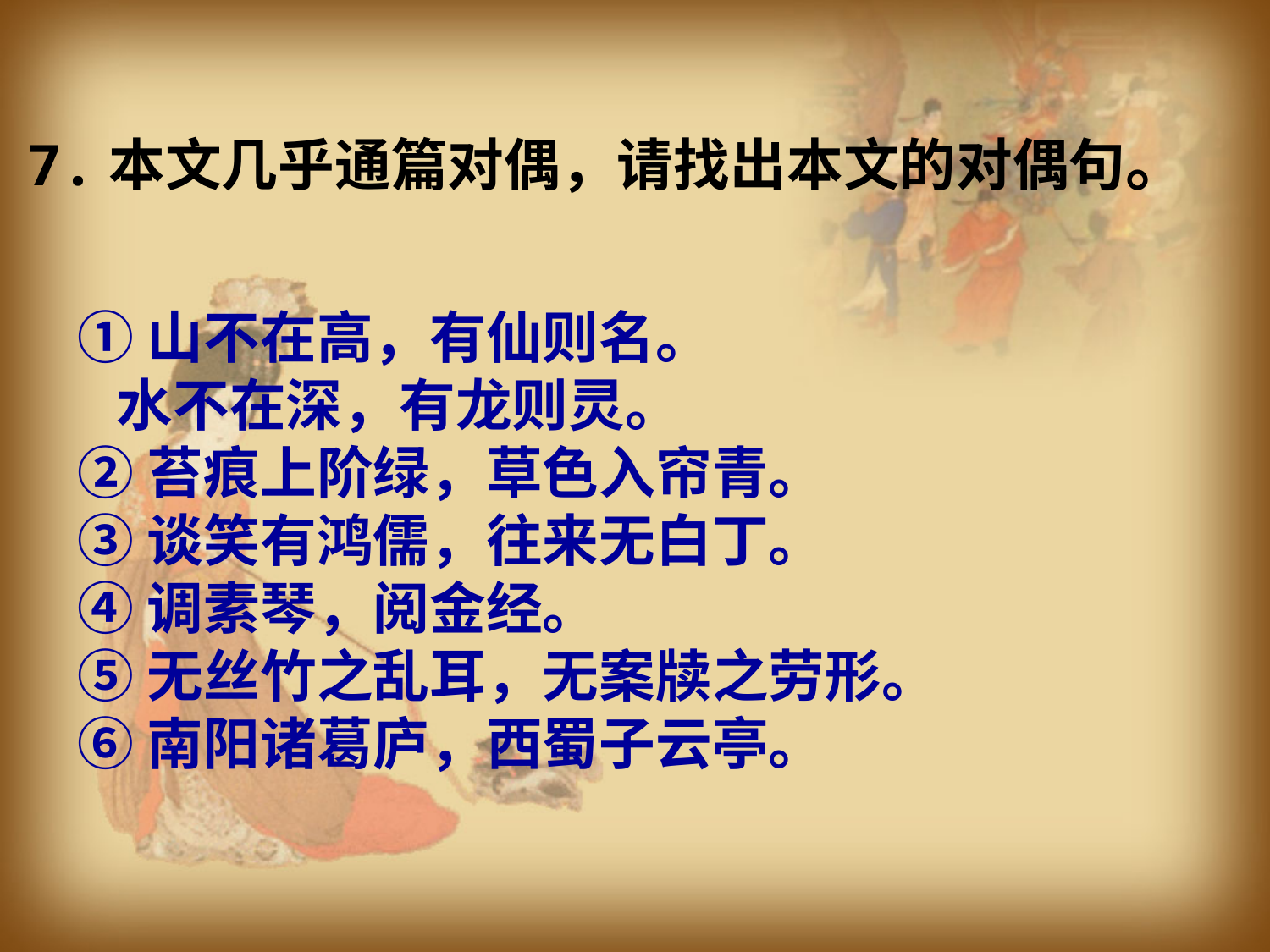

7.本文几乎通篇对偶，请找出本文的对偶句。
①山不在高，有仙则名。
  水不在深，有龙则灵。
②苔痕上阶绿，草色入帘青。
③谈笑有鸿儒，往来无白丁。
④调素琴，阅金经。
⑤无丝竹之乱耳，无案牍之劳形。
⑥南阳诸葛庐，西蜀子云亭。